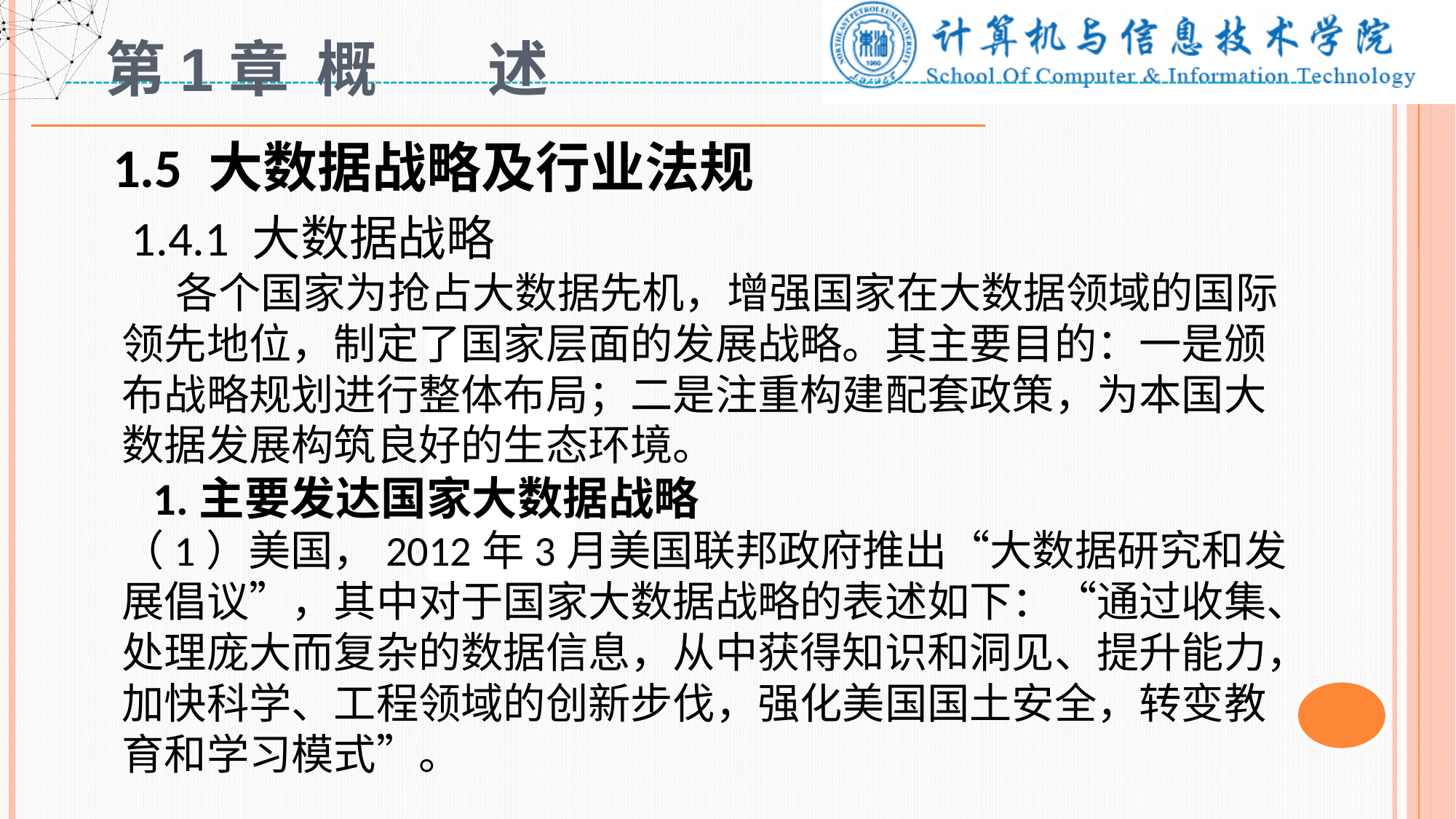

# 第1章  概        述
1.5 大数据战略及行业法规
 1.4.1 大数据战略
     各个国家为抢占大数据先机，增强国家在大数据领域的国际领先地位，制定了国家层面的发展战略。其主要目的：一是颁布战略规划进行整体布局；二是注重构建配套政策，为本国大数据发展构筑良好的生态环境。
   1.主要发达国家大数据战略
（1）美国，2012年3月美国联邦政府推出“大数据研究和发展倡议”，其中对于国家大数据战略的表述如下：“通过收集、处理庞大而复杂的数据信息，从中获得知识和洞见、提升能力，加快科学、工程领域的创新步伐，强化美国国土安全，转变教育和学习模式”。